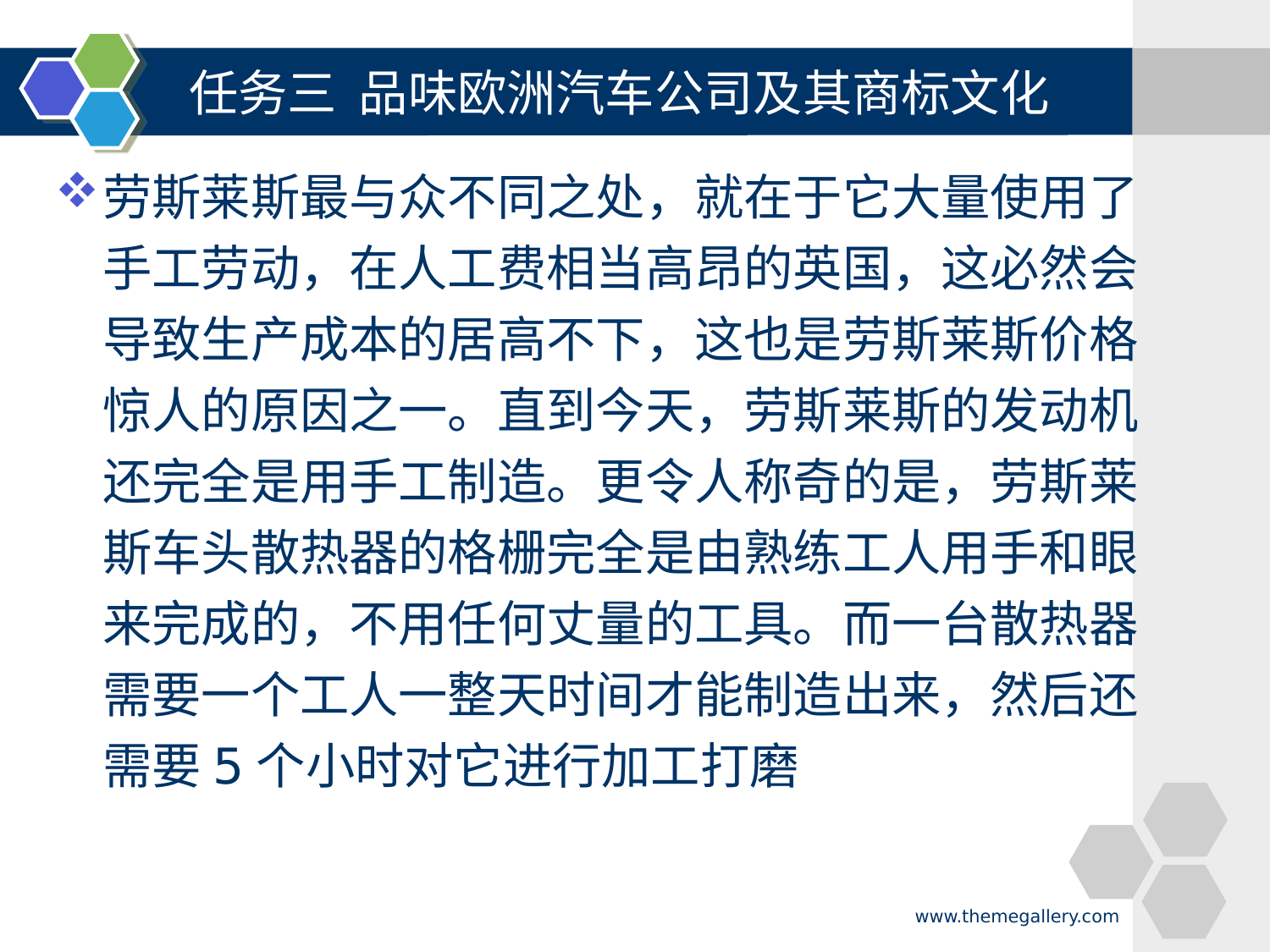

任务三  品味欧洲汽车公司及其商标文化
#
劳斯莱斯最与众不同之处，就在于它大量使用了手工劳动，在人工费相当高昂的英国，这必然会导致生产成本的居高不下，这也是劳斯莱斯价格惊人的原因之一。直到今天，劳斯莱斯的发动机还完全是用手工制造。更令人称奇的是，劳斯莱斯车头散热器的格栅完全是由熟练工人用手和眼来完成的，不用任何丈量的工具。而一台散热器需要一个工人一整天时间才能制造出来，然后还需要5个小时对它进行加工打磨
www.themegallery.com